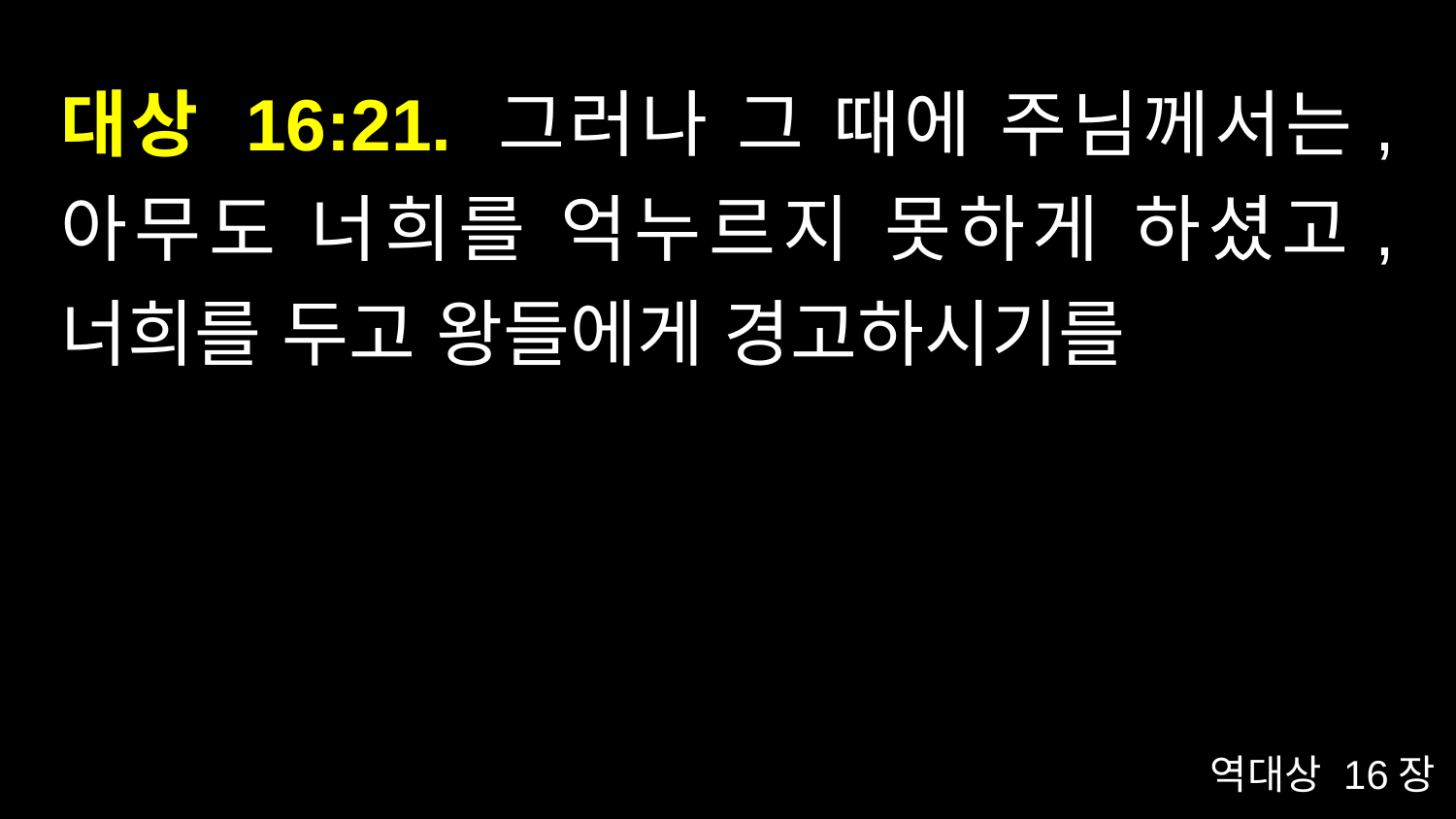

# 대상 16:21. 그러나 그 때에 주님께서는, 아무도 너희를 억누르지 못하게 하셨고, 너희를 두고 왕들에게 경고하시기를
역대상 16장